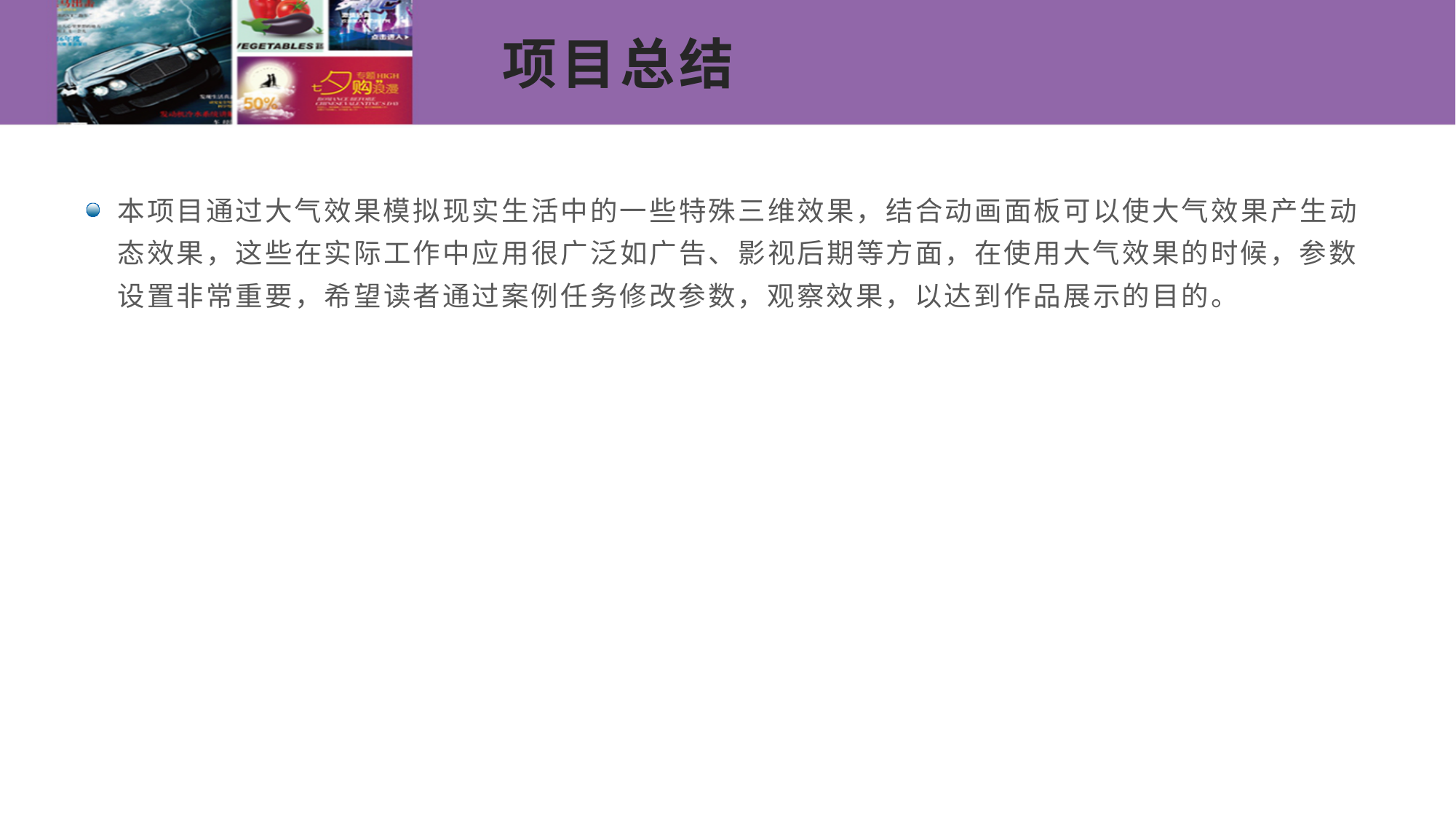

# 项目总结
本项目通过大气效果模拟现实生活中的一些特殊三维效果，结合动画面板可以使大气效果产生动态效果，这些在实际工作中应用很广泛如广告、影视后期等方面，在使用大气效果的时候，参数设置非常重要，希望读者通过案例任务修改参数，观察效果，以达到作品展示的目的。